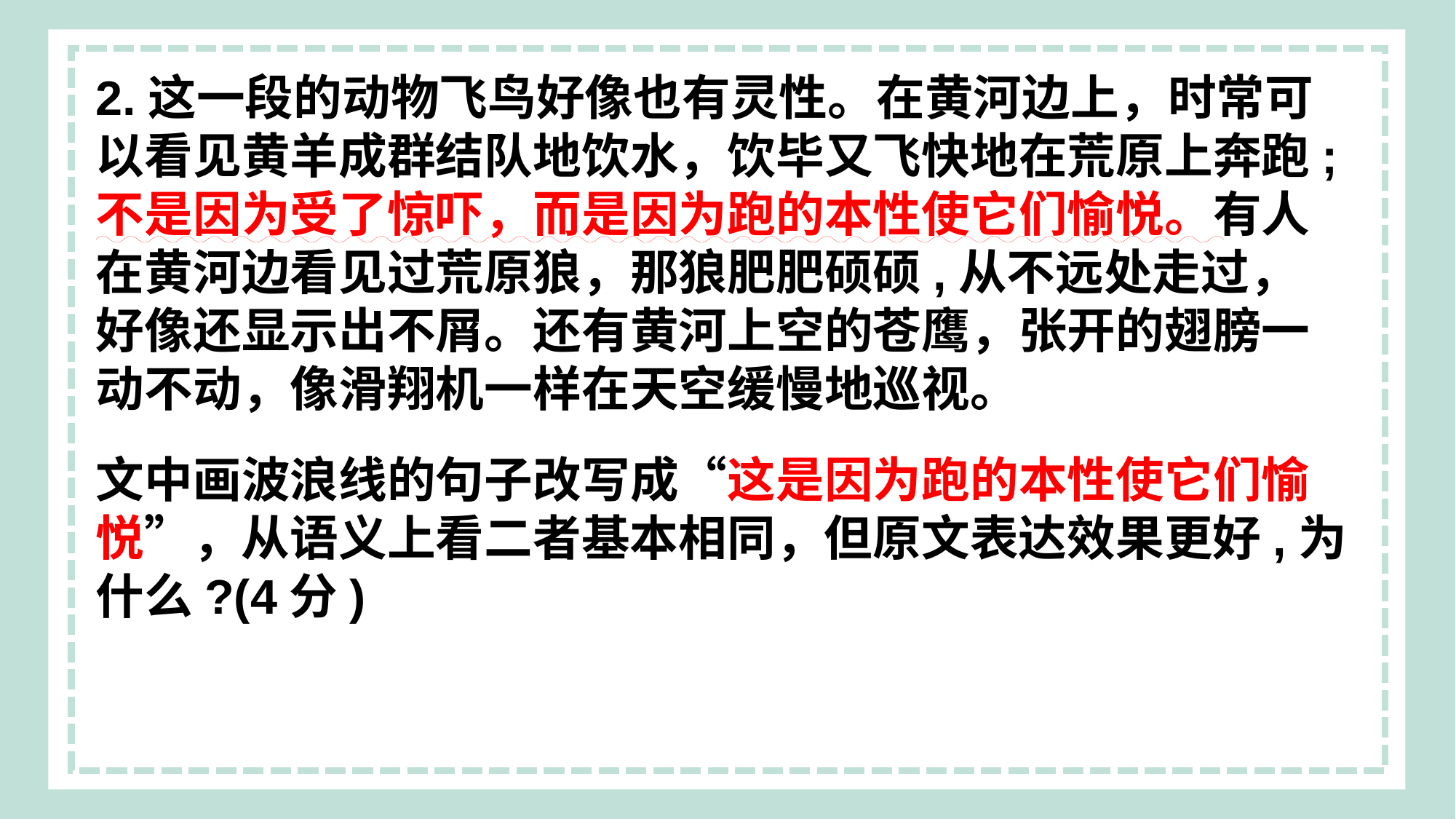

2.这一段的动物飞鸟好像也有灵性。在黄河边上，时常可以看见黄羊成群结队地饮水，饮毕又飞快地在荒原上奔跑;不是因为受了惊吓，而是因为跑的本性使它们愉悦。有人在黄河边看见过荒原狼，那狼肥肥硕硕,从不远处走过，好像还显示出不屑。还有黄河上空的苍鹰，张开的翅膀一动不动，像滑翔机一样在天空缓慢地巡视。
文中画波浪线的句子改写成“这是因为跑的本性使它们愉悦”，从语义上看二者基本相同，但原文表达效果更好,为什么?(4分)